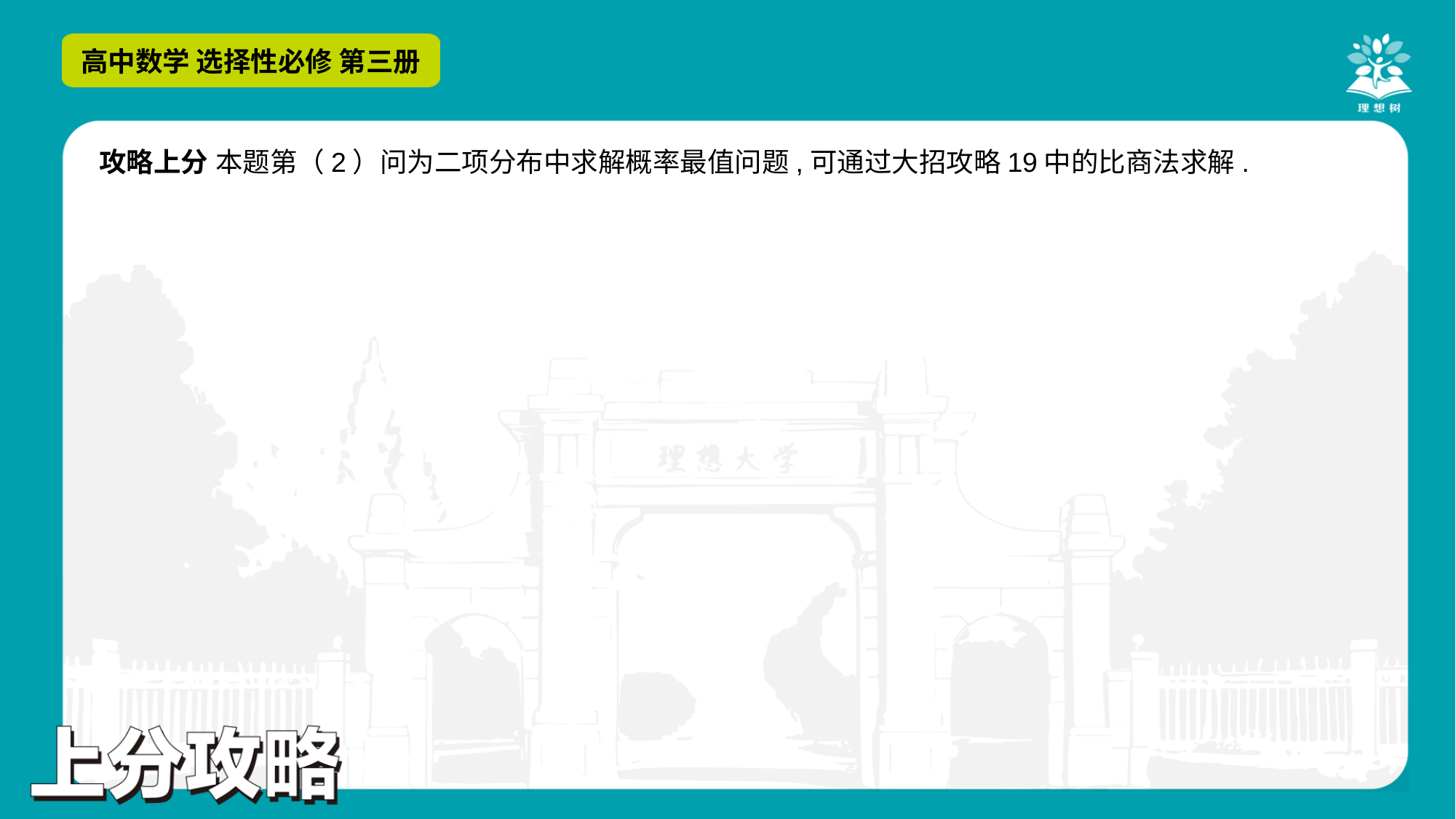

攻略上分 本题第（2）问为二项分布中求解概率最值问题,可通过大招攻略19中的比商法求解.